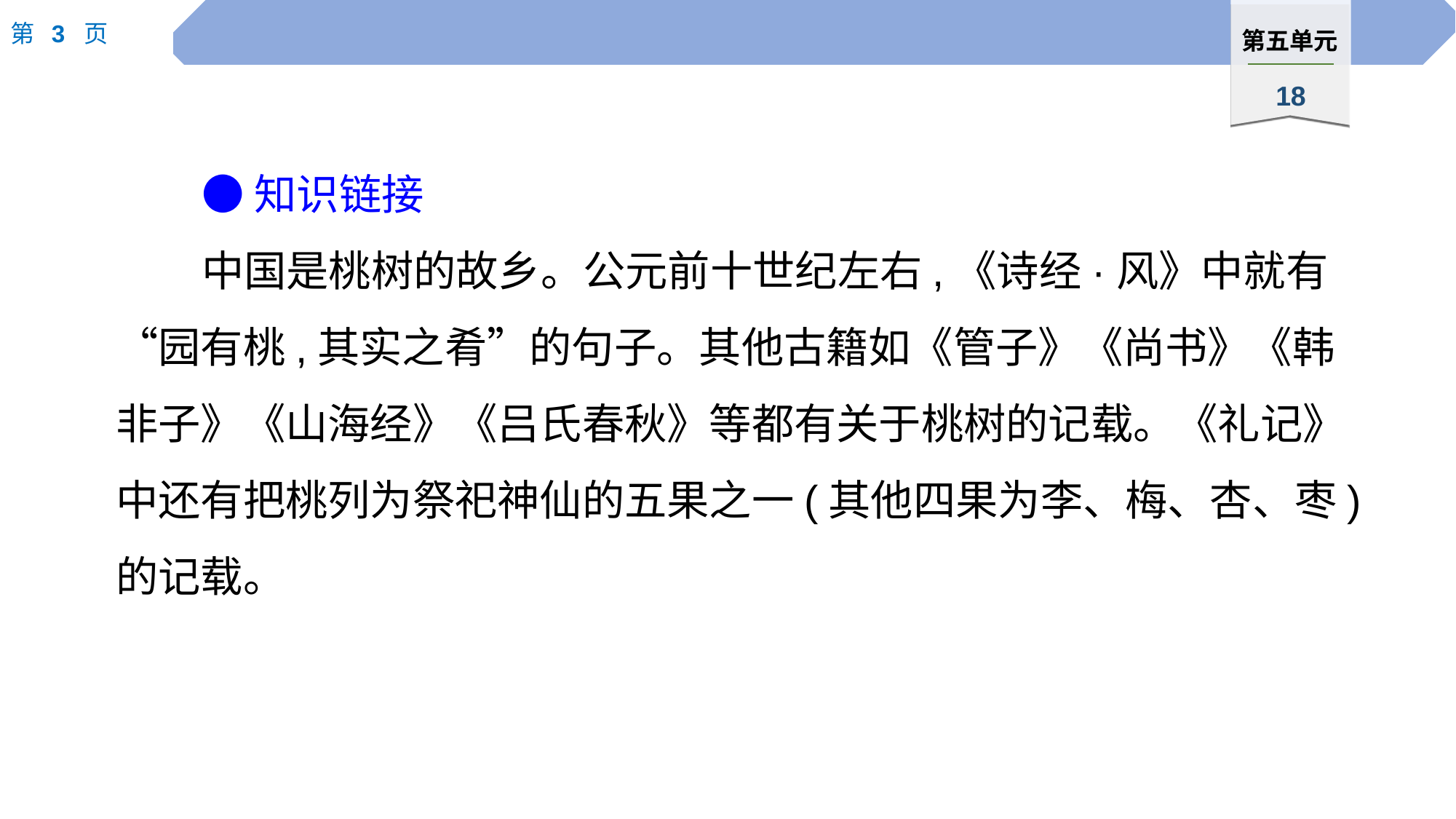

●知识链接
中国是桃树的故乡。公元前十世纪左右,《诗经·风》中就有“园有桃,其实之肴”的句子。其他古籍如《管子》《尚书》《韩非子》《山海经》《吕氏春秋》等都有关于桃树的记载。《礼记》中还有把桃列为祭祀神仙的五果之一(其他四果为李、梅、杏、枣)的记载。